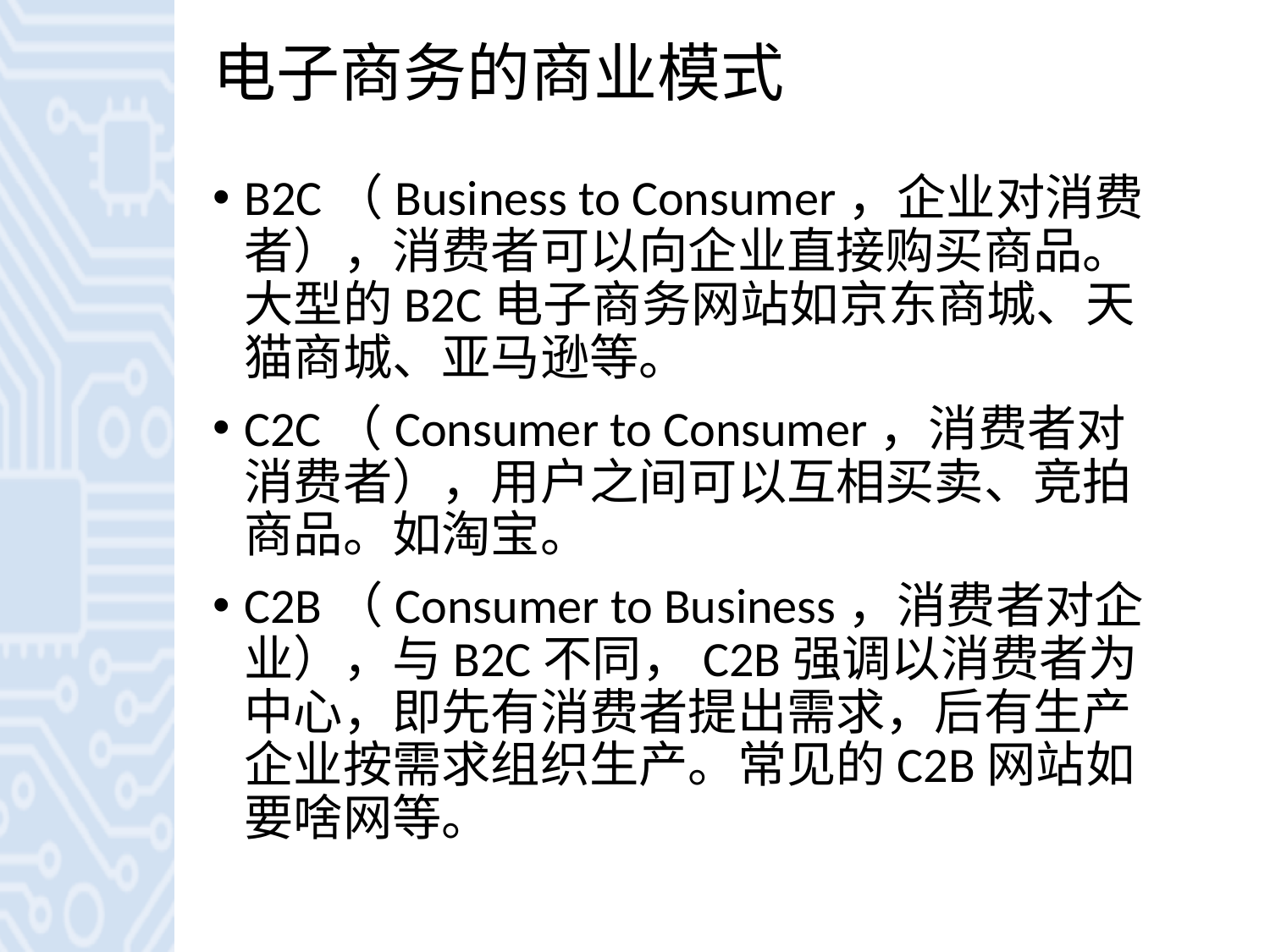

# 电子商务的商业模式
B2C（Business to Consumer，企业对消费者），消费者可以向企业直接购买商品。大型的B2C电子商务网站如京东商城、天猫商城、亚马逊等。
C2C（Consumer to Consumer，消费者对消费者），用户之间可以互相买卖、竞拍商品。如淘宝。
C2B（Consumer to Business，消费者对企业），与B2C不同，C2B强调以消费者为中心，即先有消费者提出需求，后有生产企业按需求组织生产。常见的C2B网站如要啥网等。